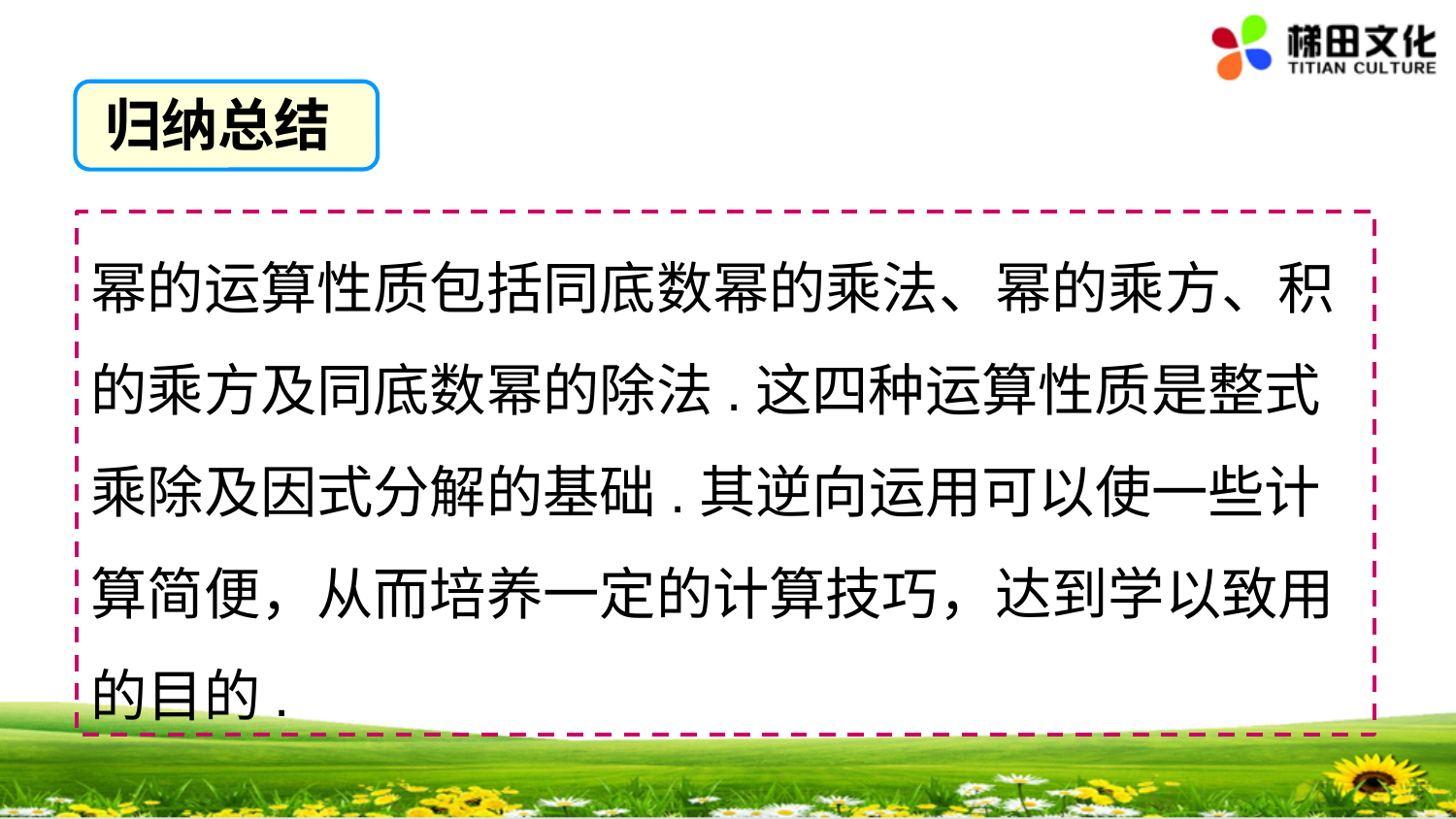

归纳总结
幂的运算性质包括同底数幂的乘法、幂的乘方、积的乘方及同底数幂的除法.这四种运算性质是整式乘除及因式分解的基础.其逆向运用可以使一些计算简便，从而培养一定的计算技巧，达到学以致用的目的.